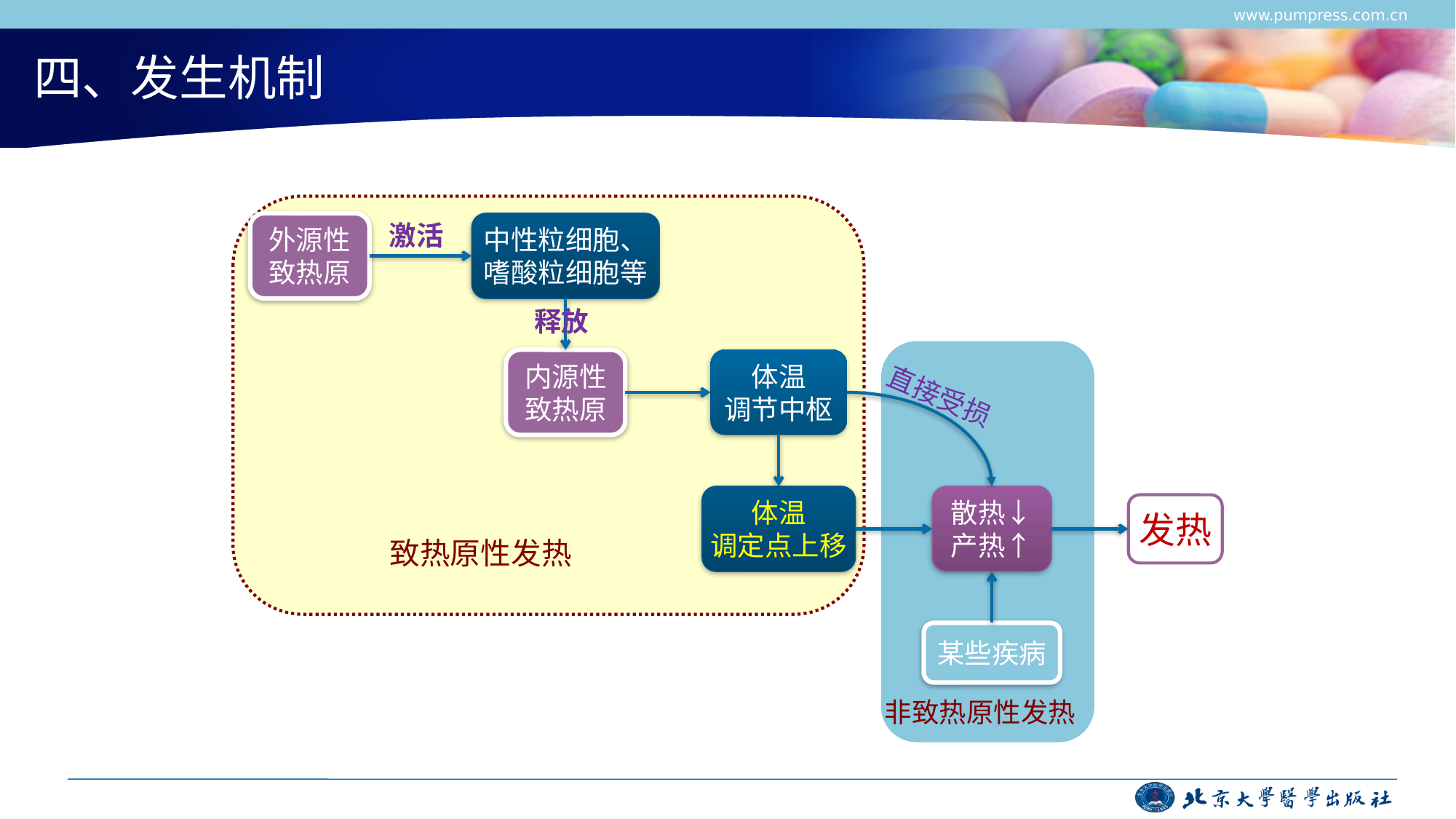

www.pumpress.com.cn
# 四、发生机制

外源性
致热原
激活
中性粒细胞、嗜酸粒细胞等
释放

内源性
致热原
体温
调节中枢
直接受损

体温
调定点上移
散热↓
产热↑
发热
致热原性发热
某些疾病
非致热原性发热